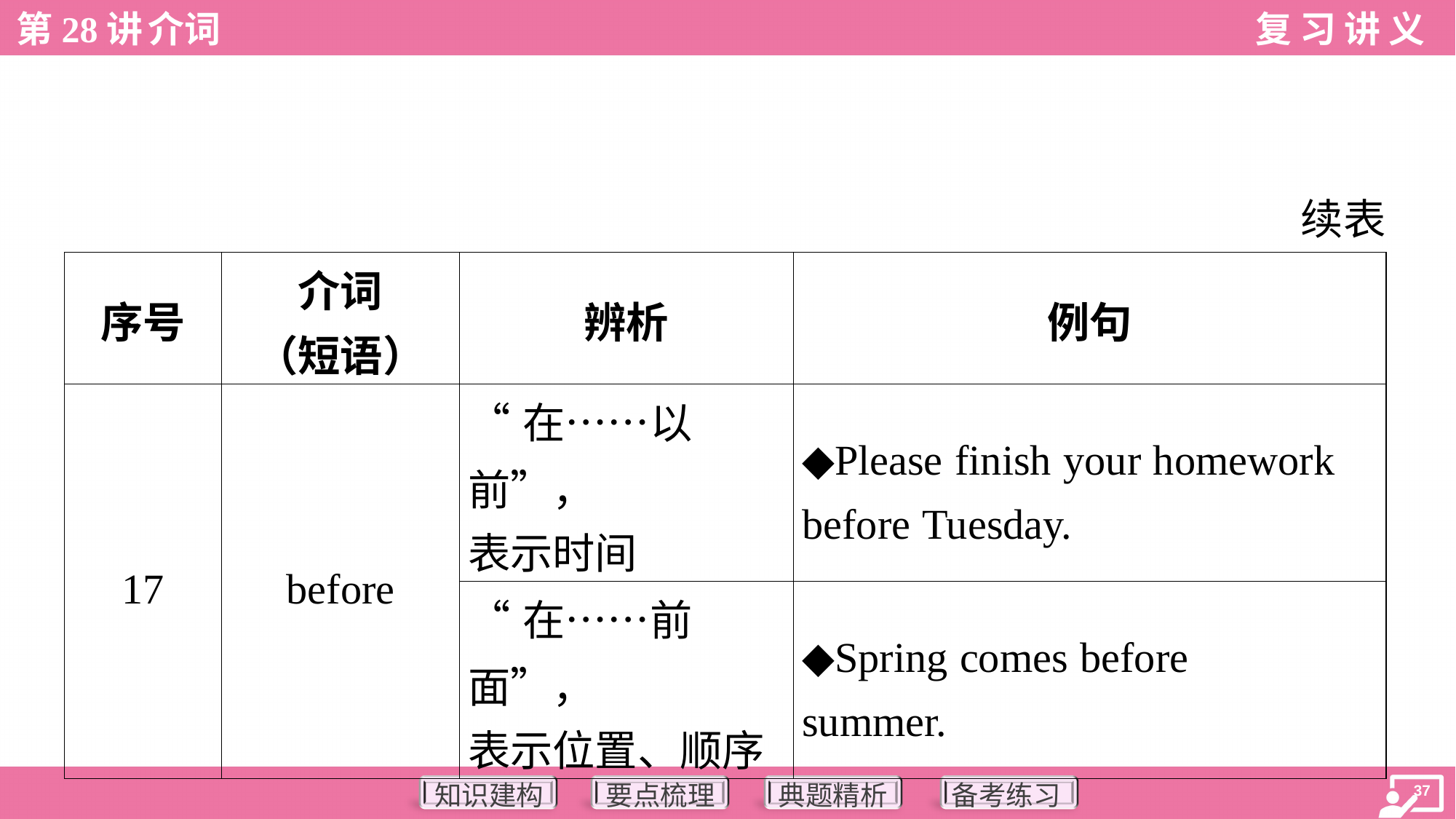

续表
| 序号 | 介词 （短语） | 辨析 | 例句 |
| --- | --- | --- | --- |
| 17 | before | “在……以前”， 表示时间 | ◆Please finish your homework before Tuesday. |
|  |  | “在……前面”， 表示位置、顺序 | ◆Spring comes before summer. |